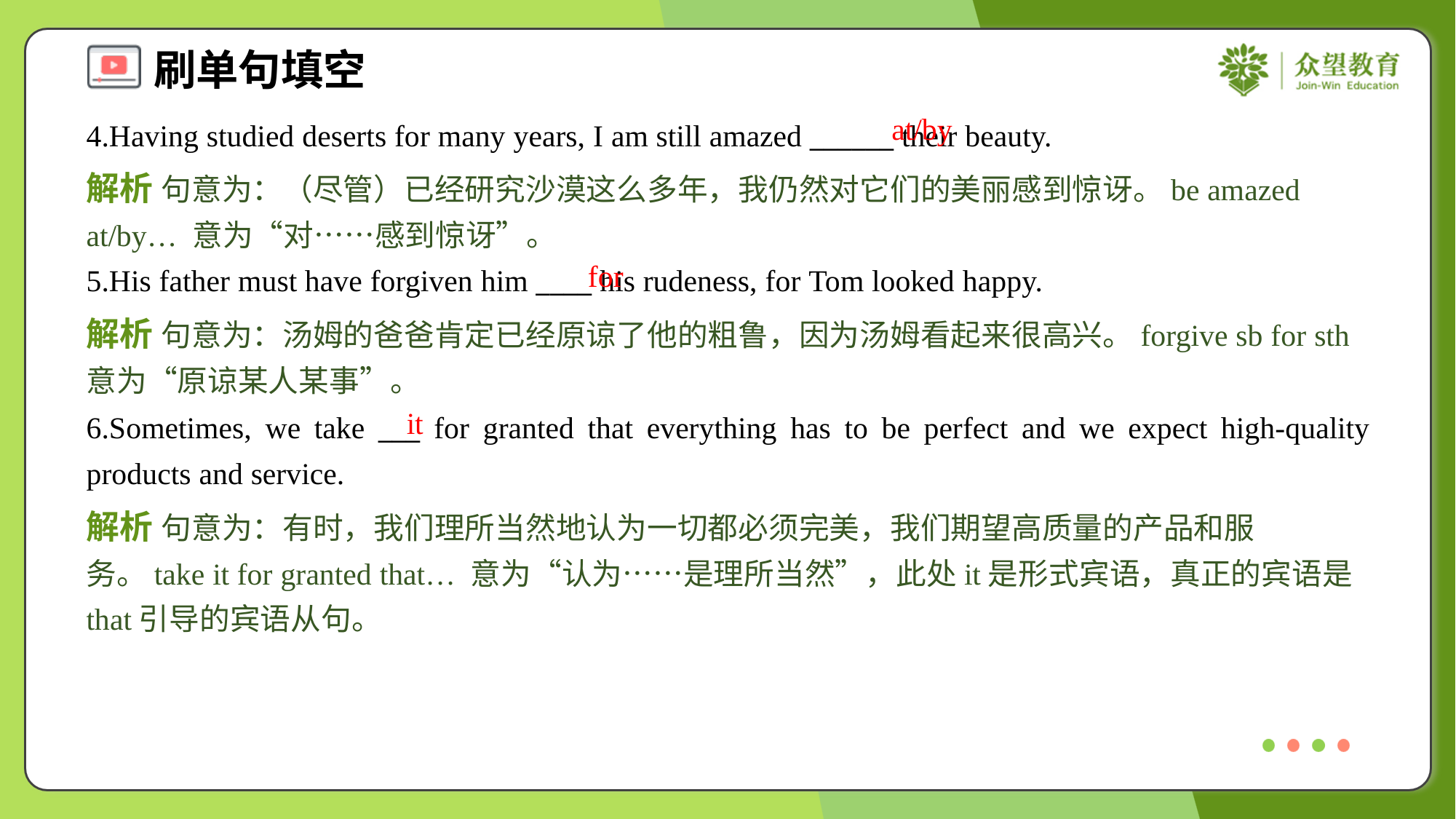

at/by
4.Having studied deserts for many years, I am still amazed ______ their beauty.
解析 句意为：（尽管）已经研究沙漠这么多年，我仍然对它们的美丽感到惊讶。be amazed at/by… 意为“对……感到惊讶”。
for
5.His father must have forgiven him ____ his rudeness, for Tom looked happy.
解析 句意为：汤姆的爸爸肯定已经原谅了他的粗鲁，因为汤姆看起来很高兴。forgive sb for sth意为“原谅某人某事”。
it
6.Sometimes, we take ___ for granted that everything has to be perfect and we expect high-quality products and service.
解析 句意为：有时，我们理所当然地认为一切都必须完美，我们期望高质量的产品和服务。take it for granted that… 意为“认为……是理所当然”，此处it是形式宾语，真正的宾语是that引导的宾语从句。